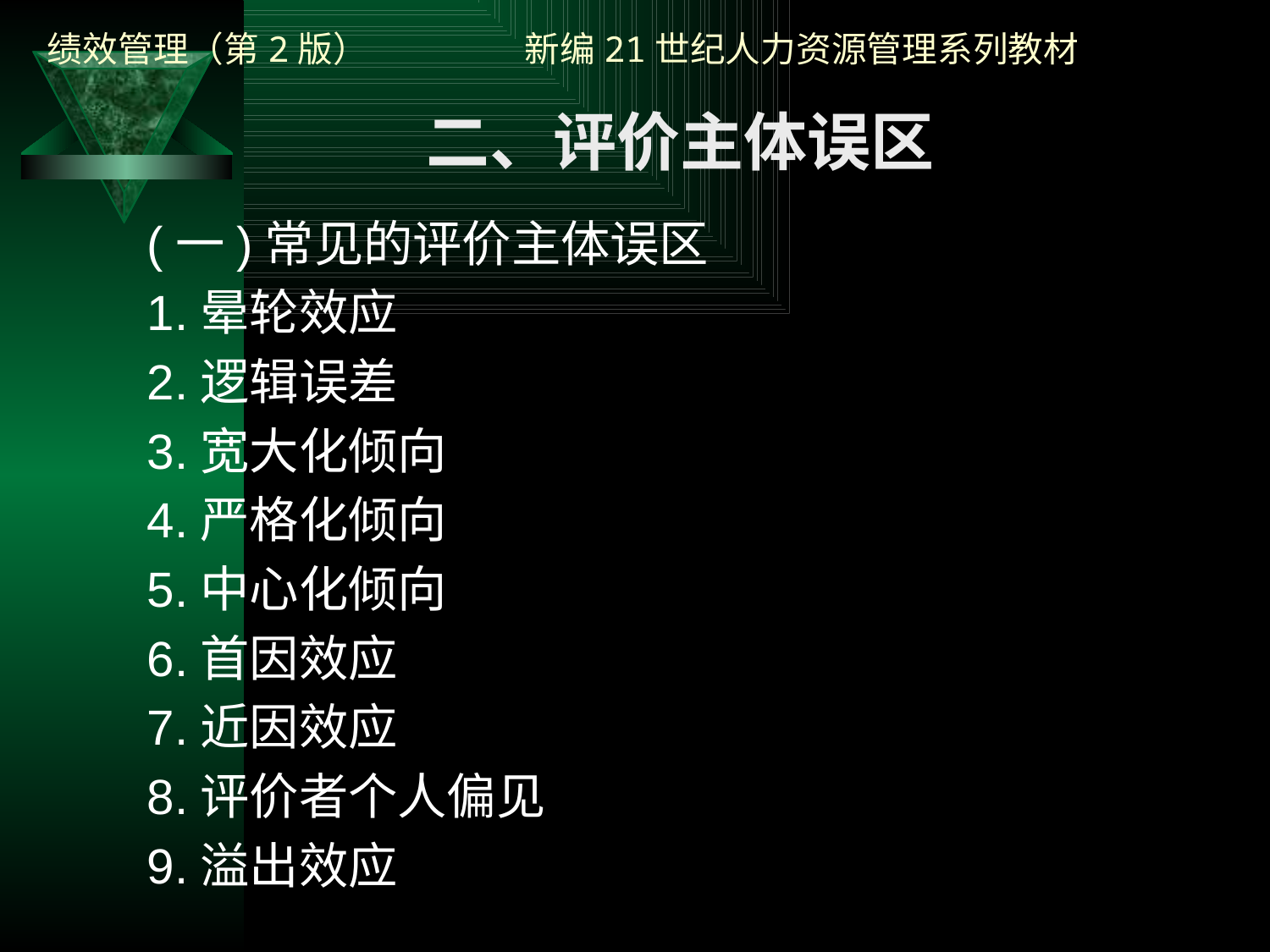

二、评价主体误区
(一)常见的评价主体误区
1.晕轮效应
2.逻辑误差
3.宽大化倾向
4.严格化倾向
5.中心化倾向
6.首因效应
7.近因效应
8.评价者个人偏见
9.溢出效应